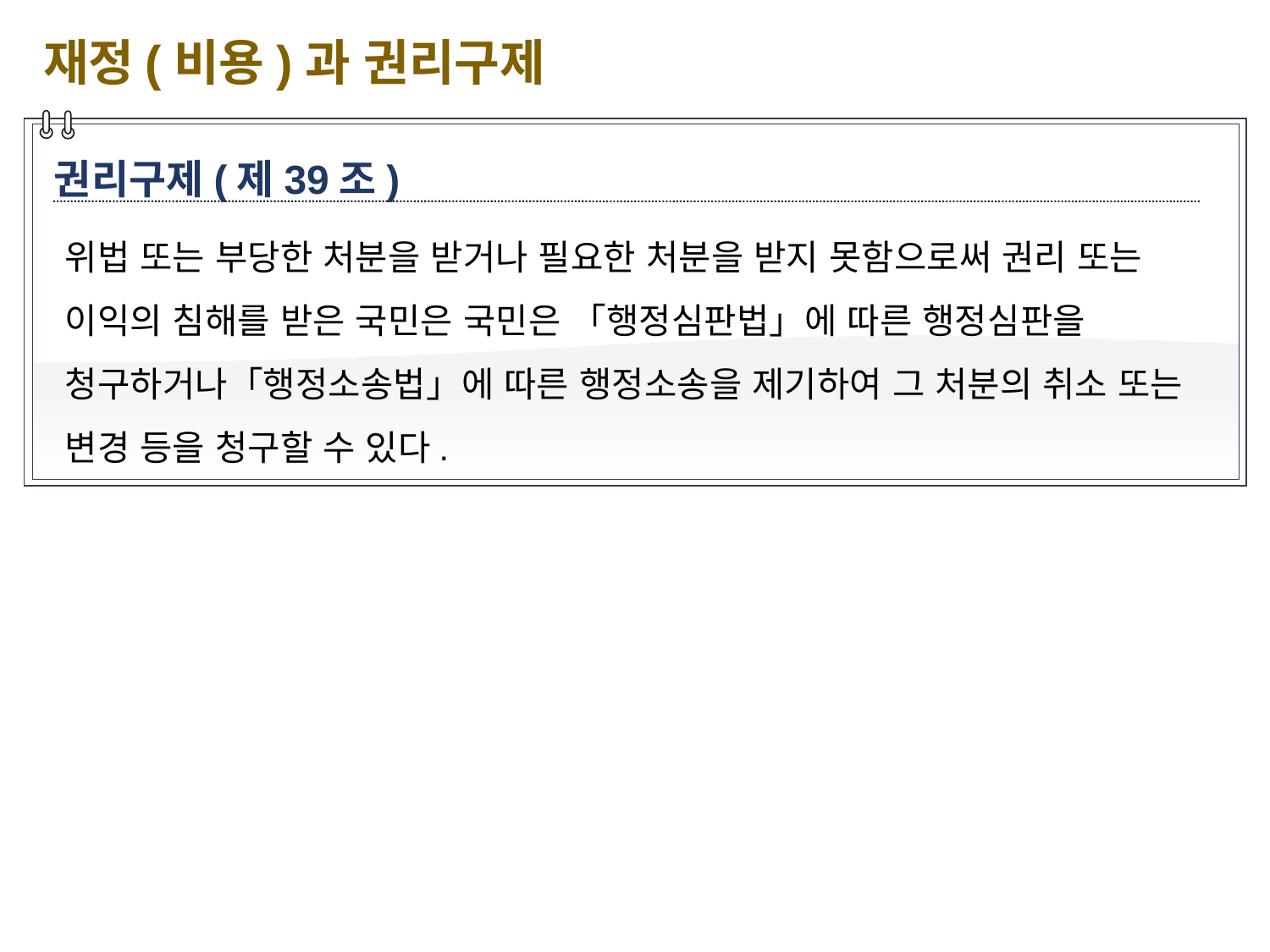

재정(비용)과 권리구제

권리구제(제39조)

위법 또는 부당한 처분을 받거나 필요한 처분을 받지 못함으로써 권리 또는 이익의 침해를 받은 국민은 국민은 「행정심판법」에 따른 행정심판을 청구하거나「행정소송법」에 따른 행정소송을 제기하여 그 처분의 취소 또는 변경 등을 청구할 수 있다.